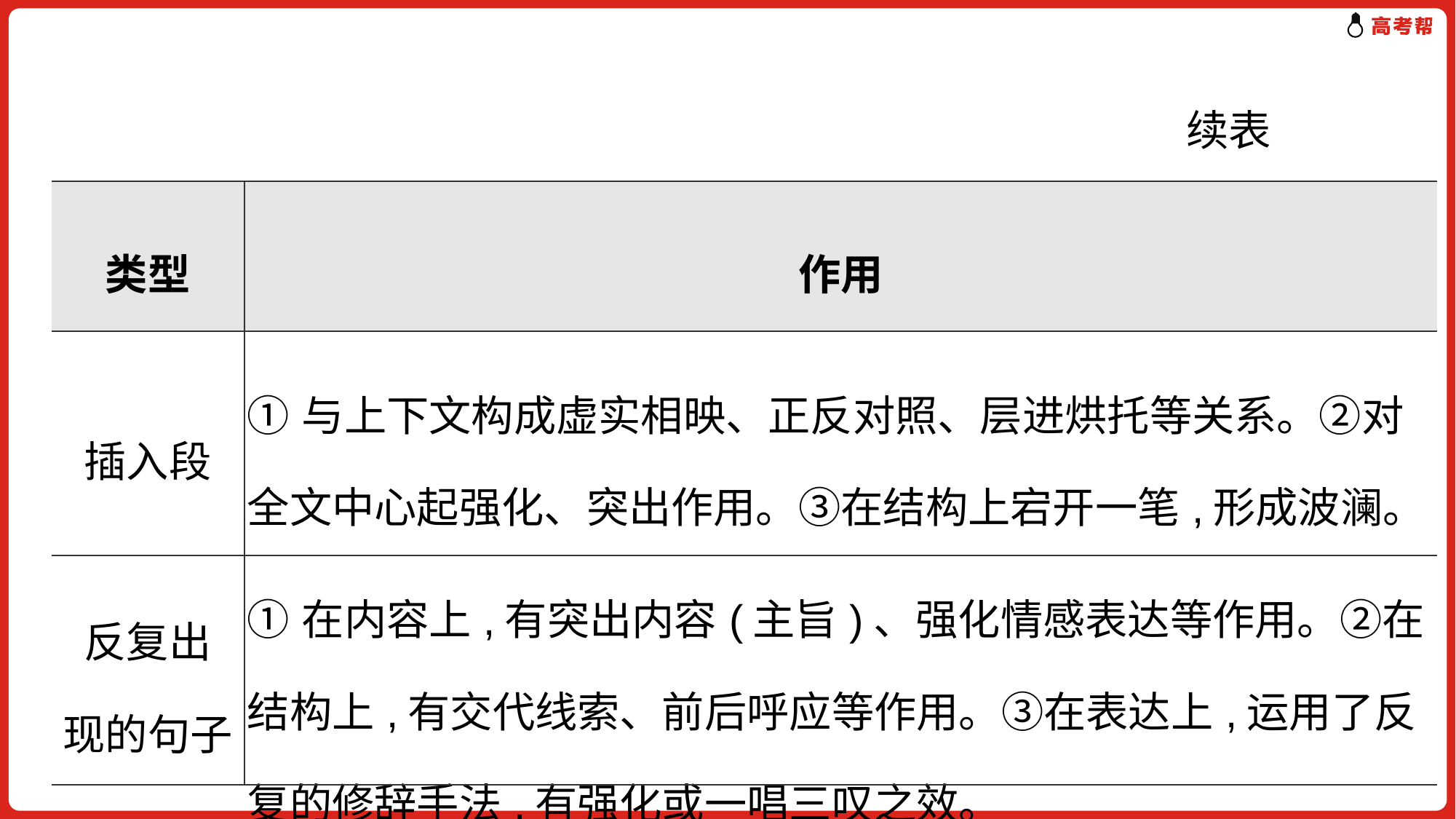

续表
| 类型 | 作用 |
| --- | --- |
| 插入段 | ①与上下文构成虚实相映、正反对照、层进烘托等关系。②对全文中心起强化、突出作用。③在结构上宕开一笔,形成波澜。 |
| 反复出 现的句子 | ①在内容上,有突出内容(主旨)、强化情感表达等作用。②在结构上,有交代线索、前后呼应等作用。③在表达上,运用了反复的修辞手法,有强化或一唱三叹之效。 |